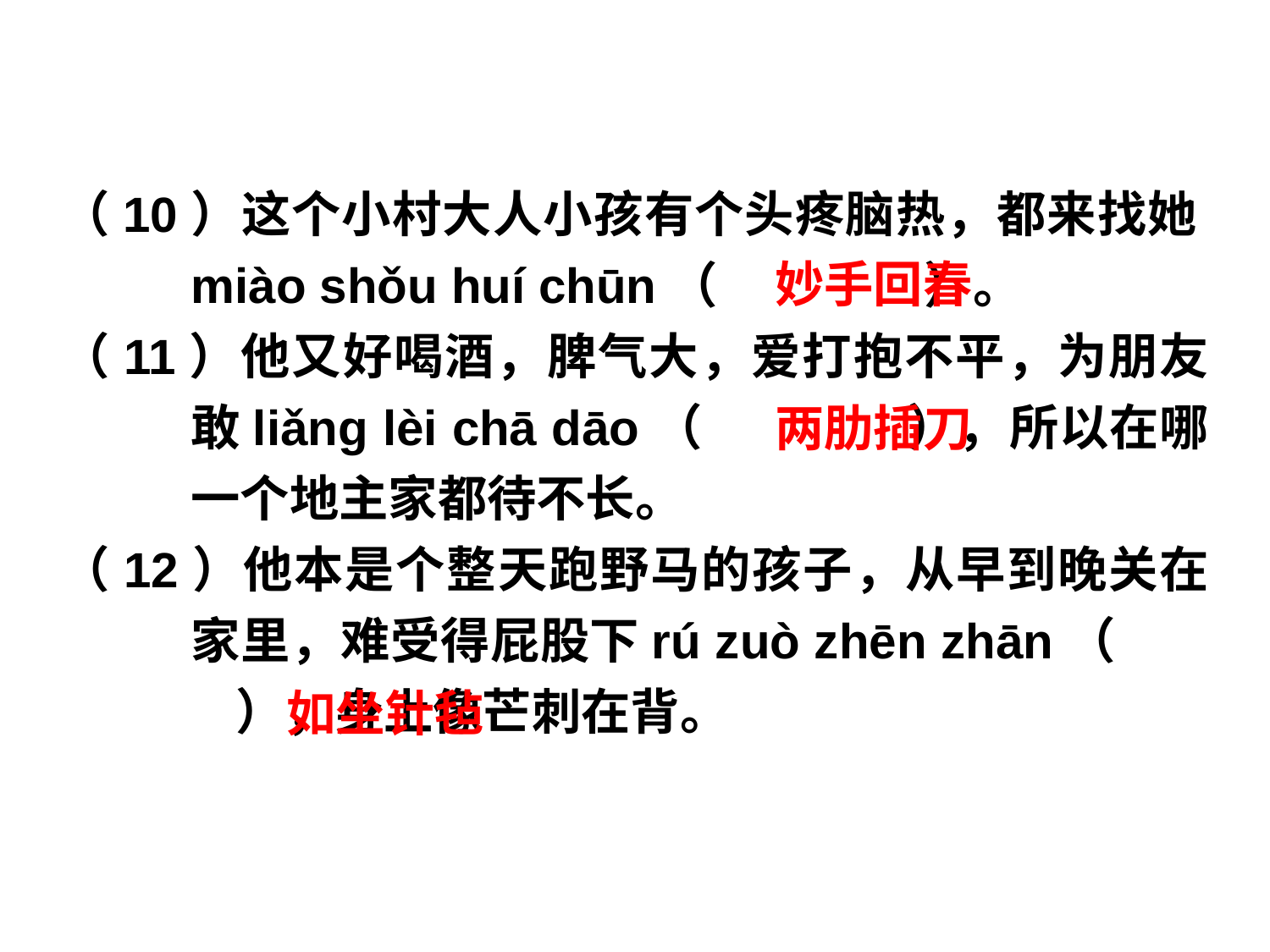

（10）这个小村大人小孩有个头疼脑热，都来找她miào shǒu huí chūn（　              ）。
（11）他又好喝酒，脾气大，爱打抱不平，为朋友敢liǎng lèi chā dāo（                 ），所以在哪一个地主家都待不长。
（12）他本是个整天跑野马的孩子，从早到晚关在家里，难受得屁股下rú zuò zhēn zhān（             ），身上像芒刺在背。
妙手回春
两肋插刀
如坐针毡